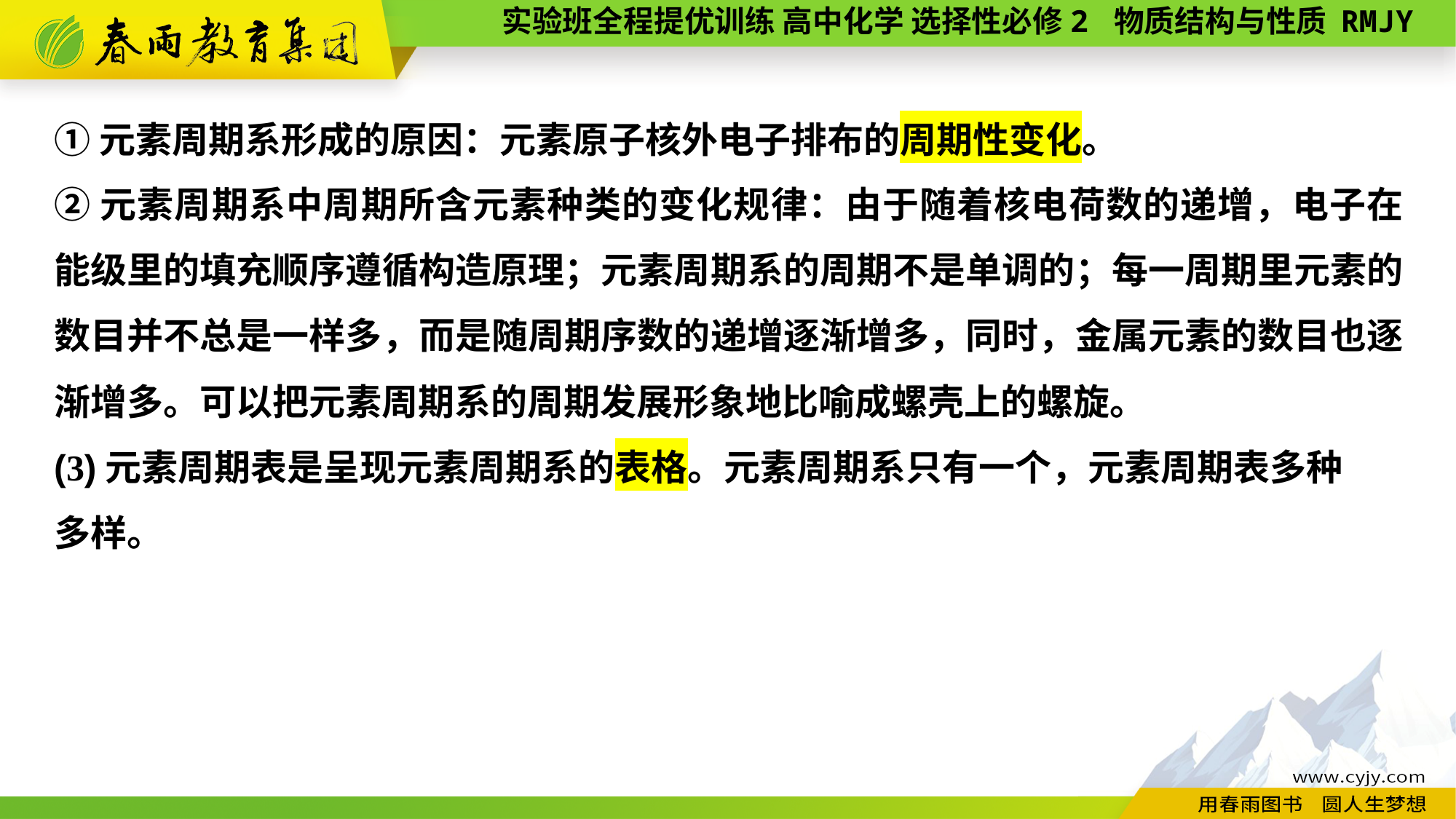

①元素周期系形成的原因：元素原子核外电子排布的周期性变化。
②元素周期系中周期所含元素种类的变化规律：由于随着核电荷数的递增，电子在能级里的填充顺序遵循构造原理；元素周期系的周期不是单调的；每一周期里元素的数目并不总是一样多，而是随周期序数的递增逐渐增多，同时，金属元素的数目也逐渐增多。可以把元素周期系的周期发展形象地比喻成螺壳上的螺旋。
(3)元素周期表是呈现元素周期系的表格。元素周期系只有一个，元素周期表多种
多样。